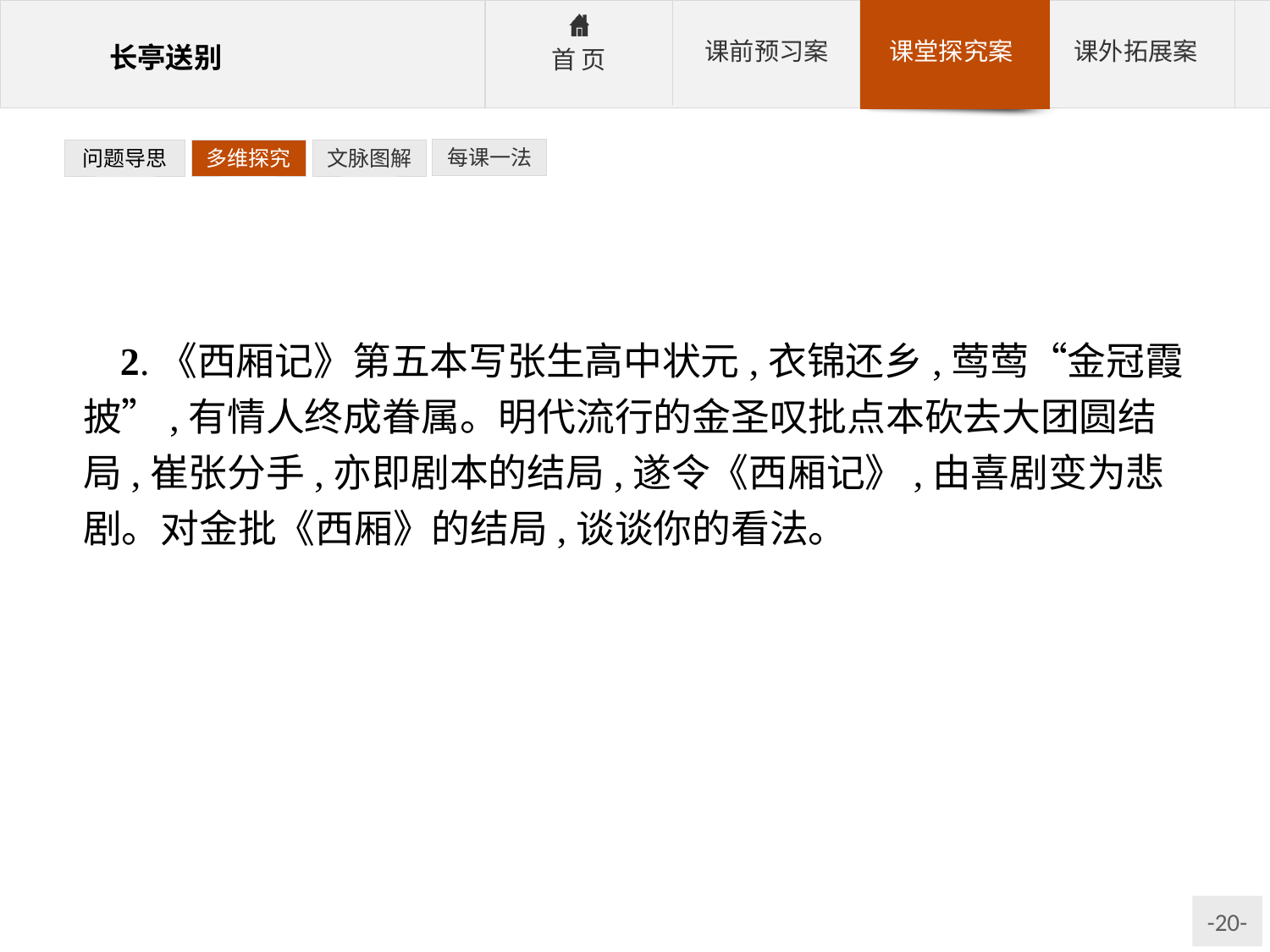

每课一法
问题导思
多维探究
文脉图解
2.《西厢记》第五本写张生高中状元,衣锦还乡,莺莺“金冠霞披”,有情人终成眷属。明代流行的金圣叹批点本砍去大团圆结局,崔张分手,亦即剧本的结局,遂令《西厢记》,由喜剧变为悲剧。对金批《西厢》的结局,谈谈你的看法。
提示:本题是对金圣叹所设的崔、张二人悲剧结局的看法。观点不唯一,但要注意言之成理,能结合当时社会背景合理分析。